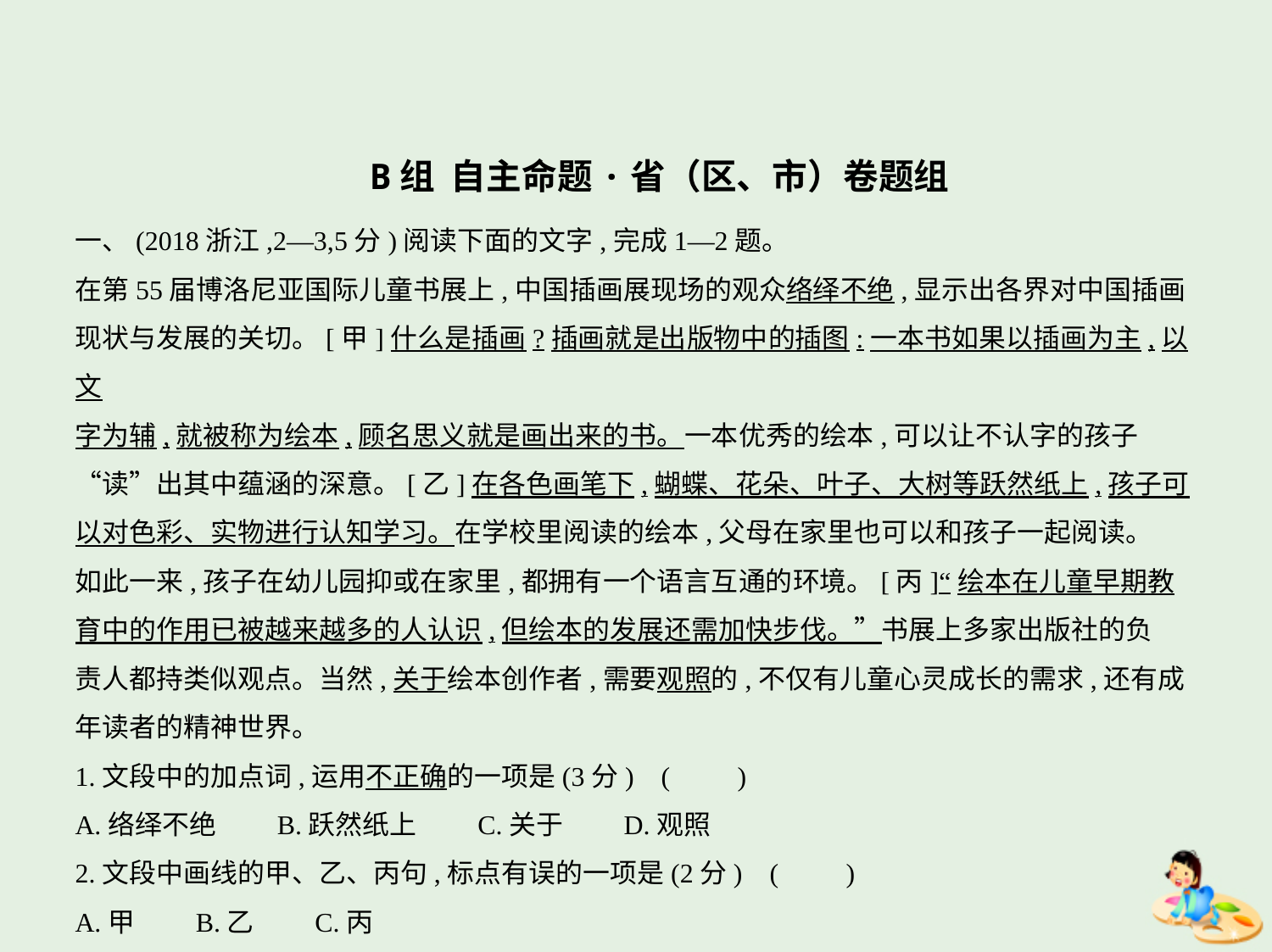

B组  自主命题·省（区、市）卷题组
一、(2018浙江,2—3,5分)阅读下面的文字,完成1—2题。
在第55届博洛尼亚国际儿童书展上,中国插画展现场的观众络绎不绝,显示出各界对中国插画
现状与发展的关切。[甲]什么是插画?插画就是出版物中的插图:一本书如果以插画为主,以文
字为辅,就被称为绘本,顾名思义就是画出来的书。一本优秀的绘本,可以让不认字的孩子
“读”出其中蕴涵的深意。[乙]在各色画笔下,蝴蝶、花朵、叶子、大树等跃然纸上,孩子可
以对色彩、实物进行认知学习。在学校里阅读的绘本,父母在家里也可以和孩子一起阅读。
如此一来,孩子在幼儿园抑或在家里,都拥有一个语言互通的环境。[丙]“绘本在儿童早期教
育中的作用已被越来越多的人认识,但绘本的发展还需加快步伐。”书展上多家出版社的负
责人都持类似观点。当然,关于绘本创作者,需要观照的,不仅有儿童心灵成长的需求,还有成
年读者的精神世界。
1.文段中的加点词,运用不正确的一项是(3分) (　　)
A.络绎不绝　　B.跃然纸上　　C.关于　　D.观照
2.文段中画线的甲、乙、丙句,标点有误的一项是(2分) (　　)
A.甲　　B.乙　　C.丙